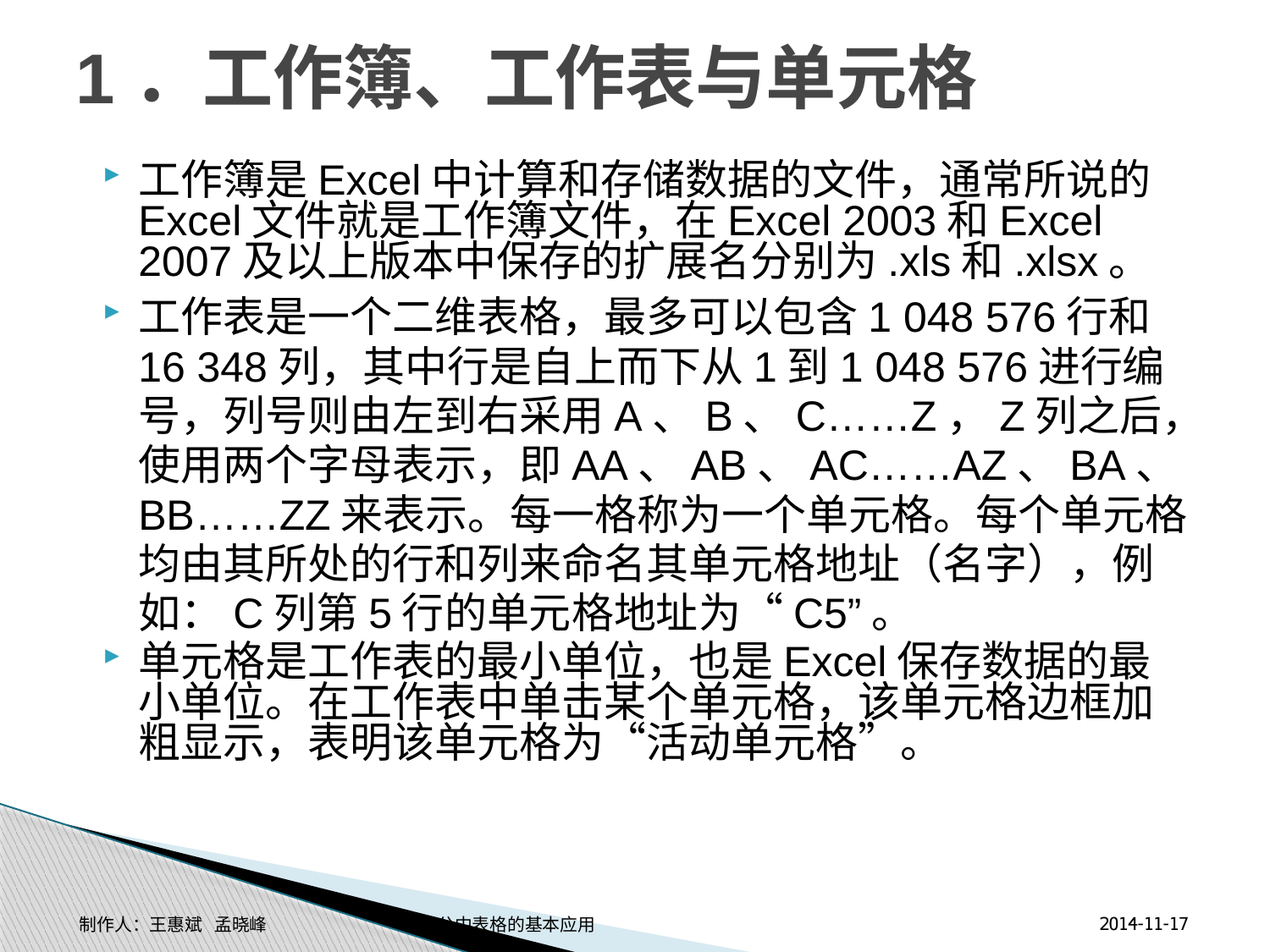

# 1．工作簿、工作表与单元格
工作簿是Excel中计算和存储数据的文件，通常所说的Excel文件就是工作簿文件，在Excel 2003和Excel 2007及以上版本中保存的扩展名分别为.xls和.xlsx。
工作表是一个二维表格，最多可以包含1 048 576行和16 348列，其中行是自上而下从1到1 048 576进行编号，列号则由左到右采用A、B、C……Z，Z列之后，使用两个字母表示，即AA、AB、AC……AZ、BA、BB……ZZ来表示。每一格称为一个单元格。每个单元格均由其所处的行和列来命名其单元格地址（名字），例如：C列第5行的单元格地址为“C5”。
单元格是工作表的最小单位，也是Excel保存数据的最小单位。在工作表中单击某个单元格，该单元格边框加粗显示，表明该单元格为“活动单元格”。
2014-11-17
制作人：王惠斌   孟晓峰                                      办公中表格的基本应用